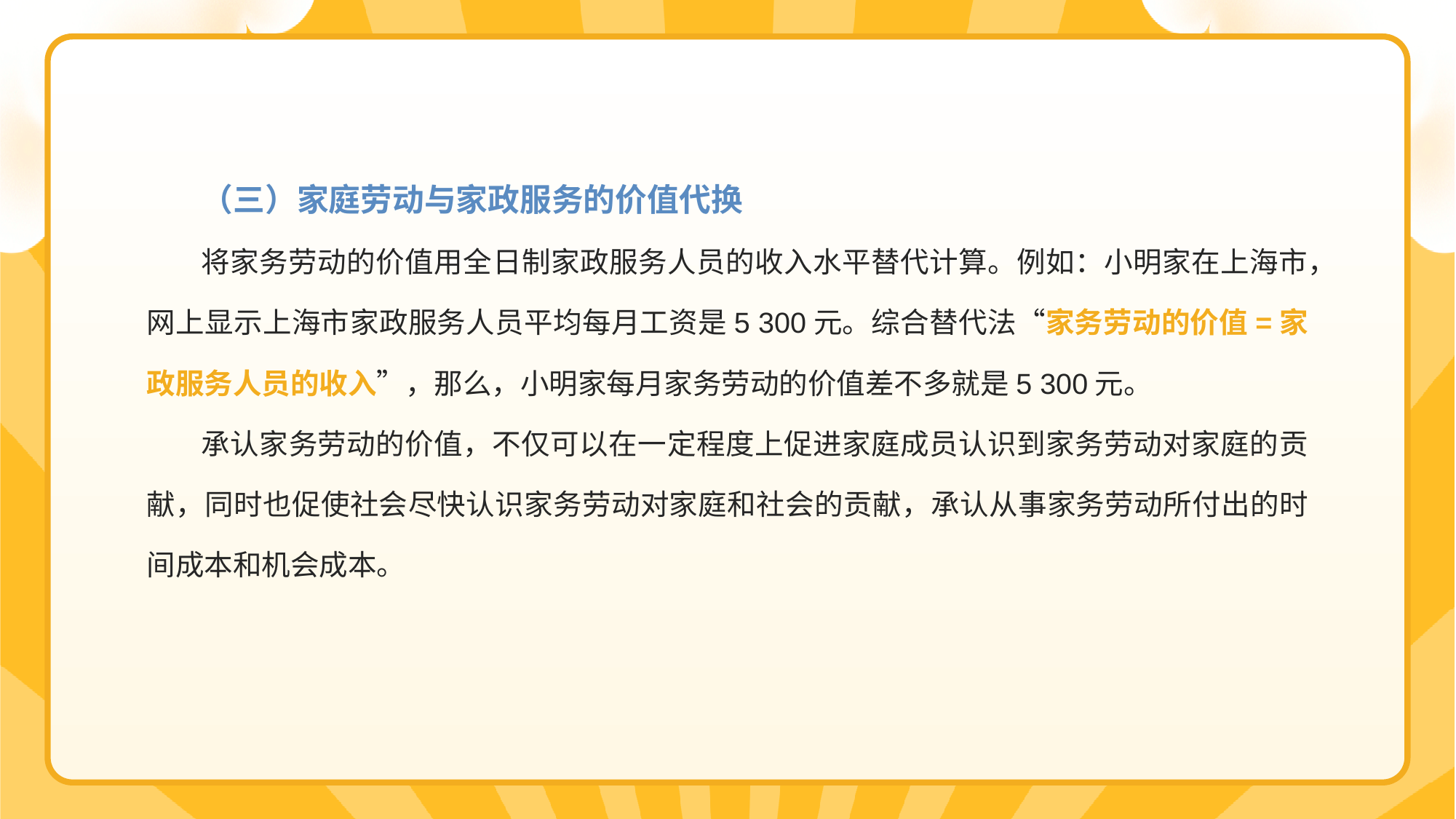

（三）家庭劳动与家政服务的价值代换
将家务劳动的价值用全日制家政服务人员的收入水平替代计算。例如：小明家在上海市，网上显示上海市家政服务人员平均每月工资是5 300元。综合替代法“家务劳动的价值=家政服务人员的收入”，那么，小明家每月家务劳动的价值差不多就是5 300元。
承认家务劳动的价值，不仅可以在一定程度上促进家庭成员认识到家务劳动对家庭的贡献，同时也促使社会尽快认识家务劳动对家庭和社会的贡献，承认从事家务劳动所付出的时间成本和机会成本。